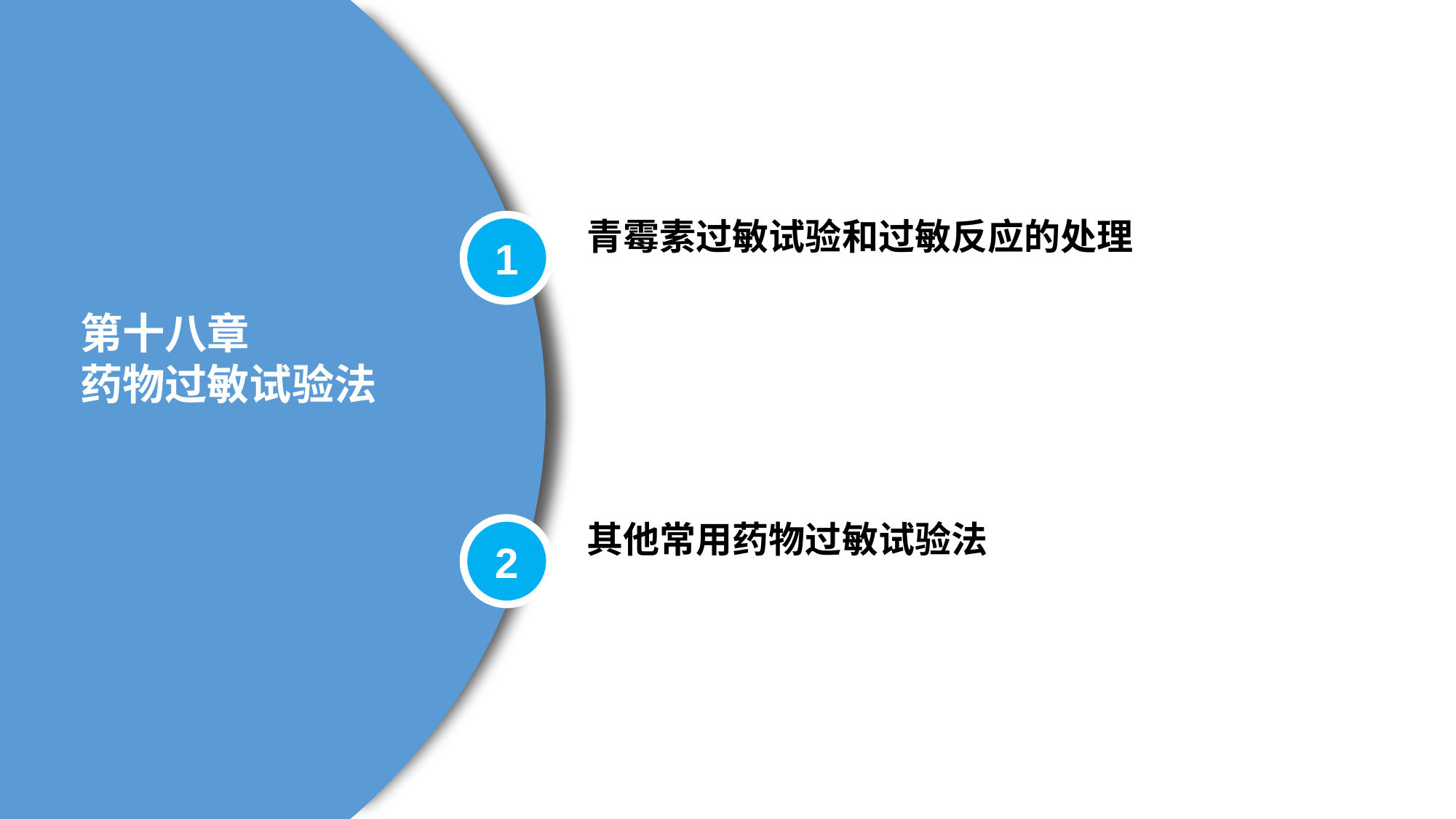

青霉素过敏试验和过敏反应的处理
1
第十八章
药物过敏试验法
其他常用药物过敏试验法
2